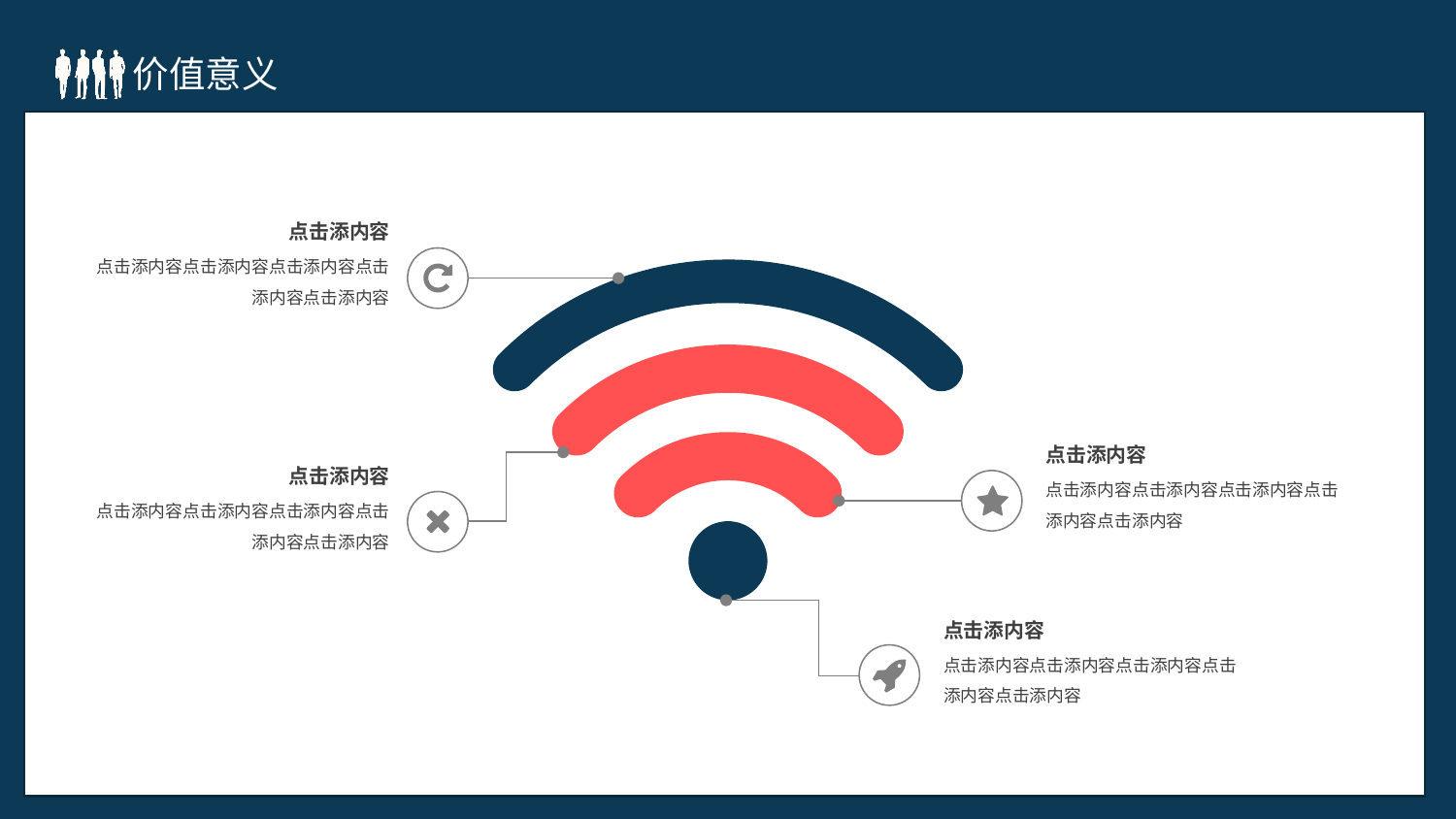

点击添内容
点击添内容点击添内容点击添内容点击添内容点击添内容

点击添内容
点击添内容
点击添内容点击添内容点击添内容点击添内容点击添内容
点击添内容点击添内容点击添内容点击添内容点击添内容
点击添内容
点击添内容点击添内容点击添内容点击添内容点击添内容